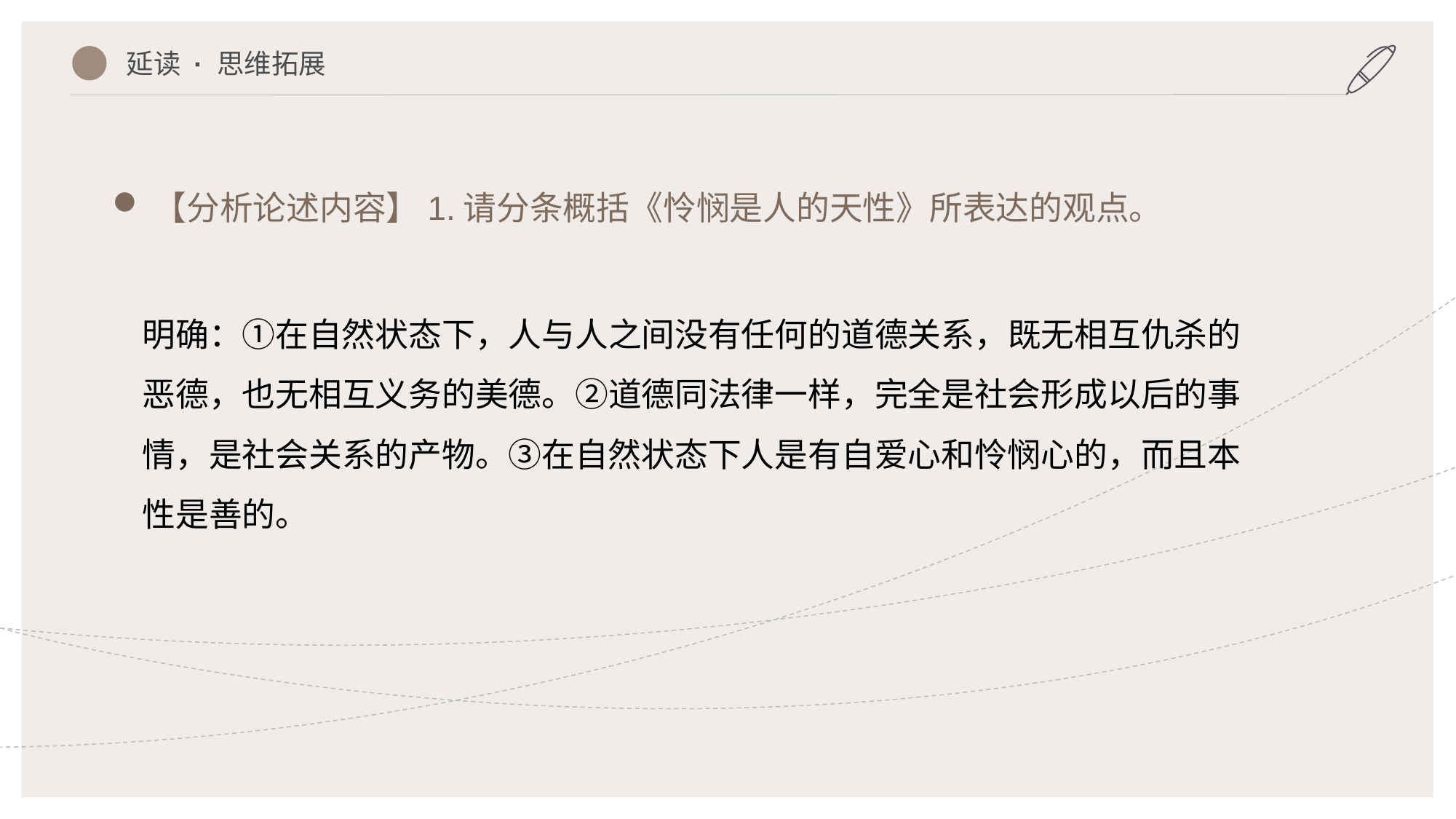

延读 · 思维拓展

【分析论述内容】1.请分条概括《怜悯是人的天性》所表达的观点。
明确：①在自然状态下，人与人之间没有任何的道德关系，既无相互仇杀的恶德，也无相互义务的美德。②道德同法律一样，完全是社会形成以后的事情，是社会关系的产物。③在自然状态下人是有自爱心和怜悯心的，而且本性是善的。